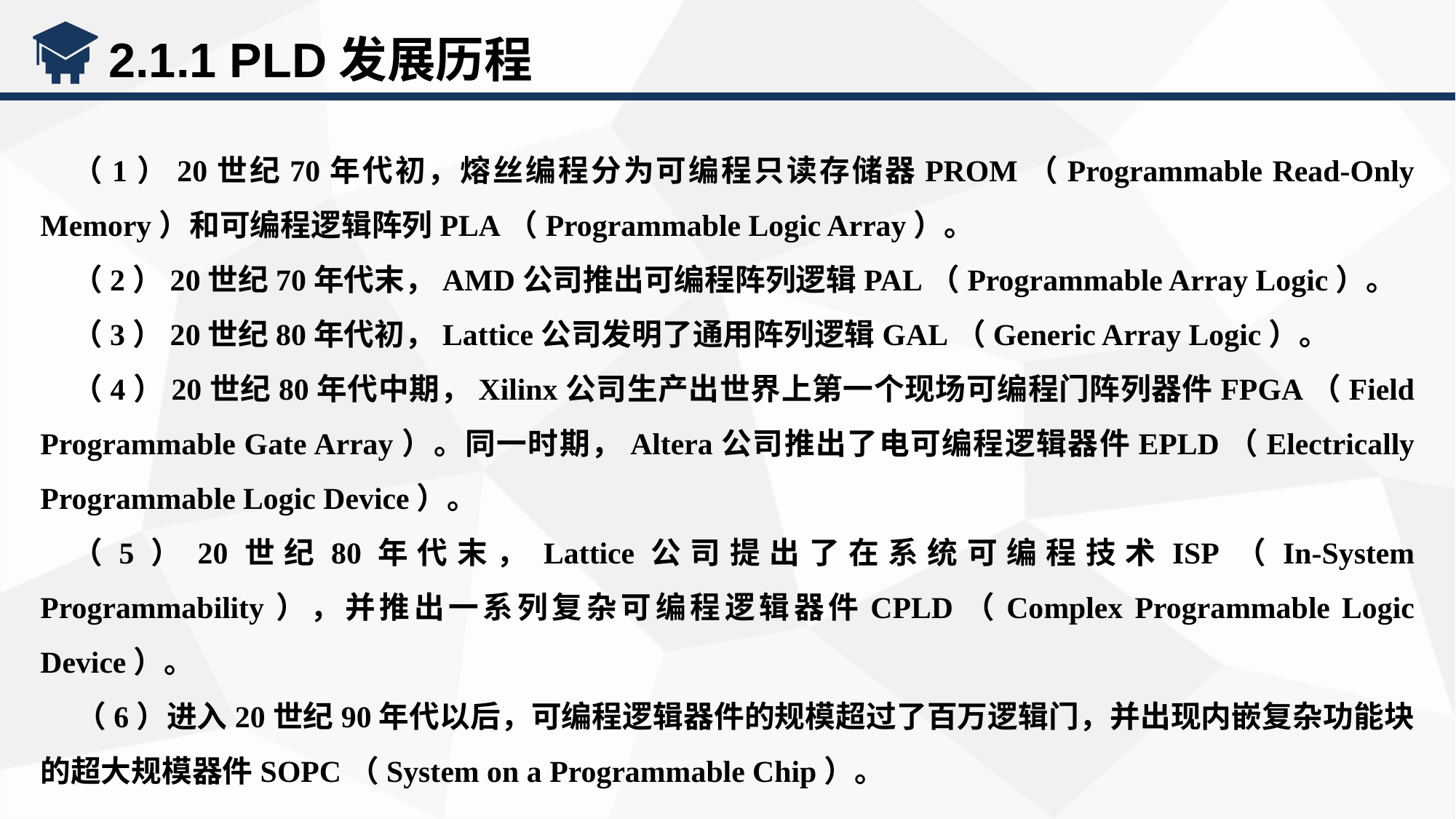

2.1.1 PLD发展历程

（1）20世纪70年代初，熔丝编程分为可编程只读存储器PROM（Programmable Read-Only Memory）和可编程逻辑阵列PLA（Programmable Logic Array）。
（2）20世纪70年代末，AMD公司推出可编程阵列逻辑PAL（Programmable Array Logic）。
（3）20世纪80年代初，Lattice公司发明了通用阵列逻辑GAL（Generic Array Logic）。
（4）20世纪80年代中期，Xilinx公司生产出世界上第一个现场可编程门阵列器件FPGA（Field Programmable Gate Array）。同一时期，Altera公司推出了电可编程逻辑器件EPLD（Electrically Programmable Logic Device）。
（5）20世纪80年代末，Lattice公司提出了在系统可编程技术ISP（In-System Programmability），并推出一系列复杂可编程逻辑器件CPLD（Complex Programmable Logic Device）。
    （6）进入20世纪90年代以后，可编程逻辑器件的规模超过了百万逻辑门，并出现内嵌复杂功能块的超大规模器件SOPC（System on a Programmable Chip）。